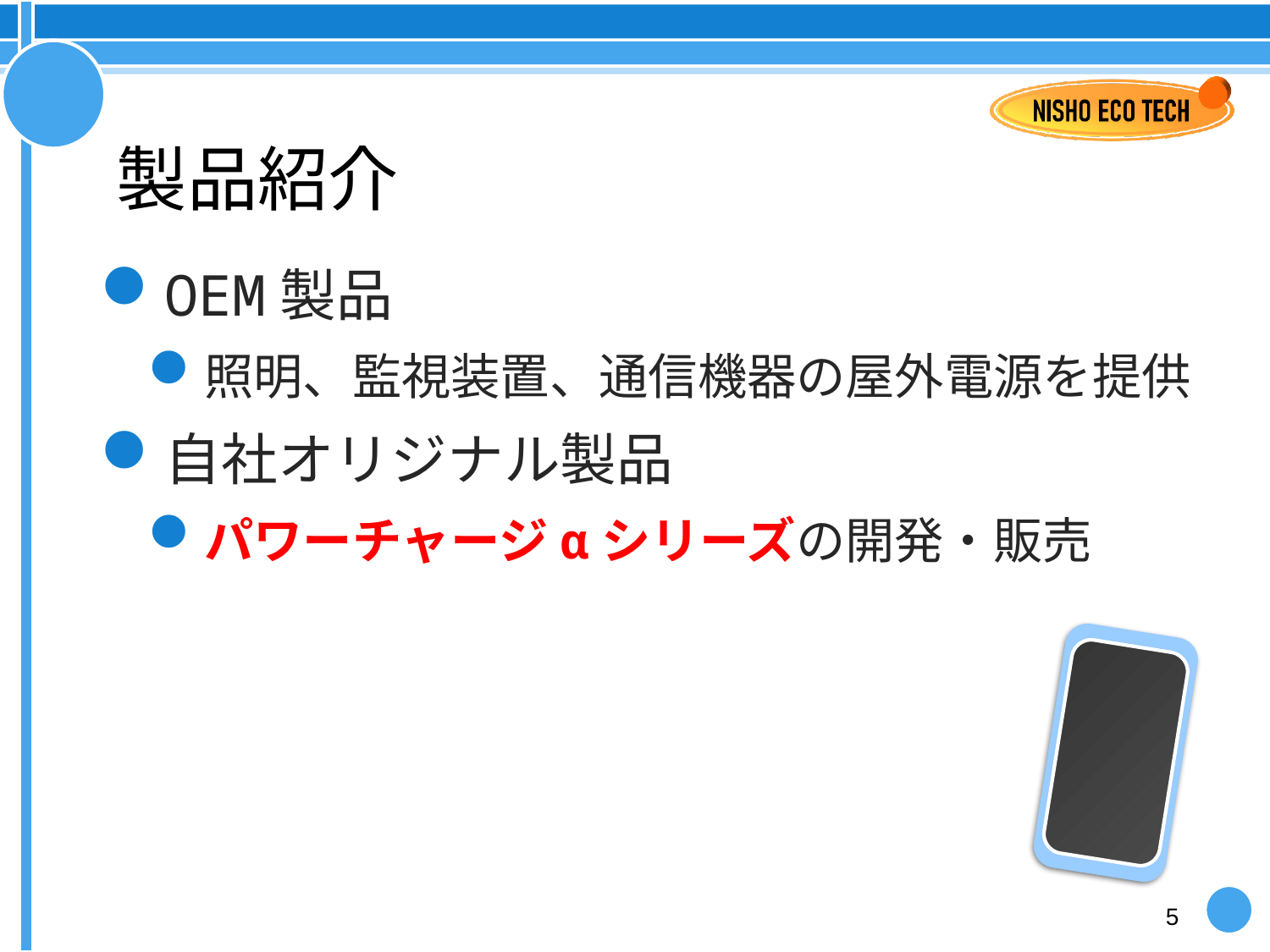

# 製品紹介
OEM製品
照明、監視装置、通信機器の屋外電源を提供
自社オリジナル製品
パワーチャージαシリーズの開発・販売

5